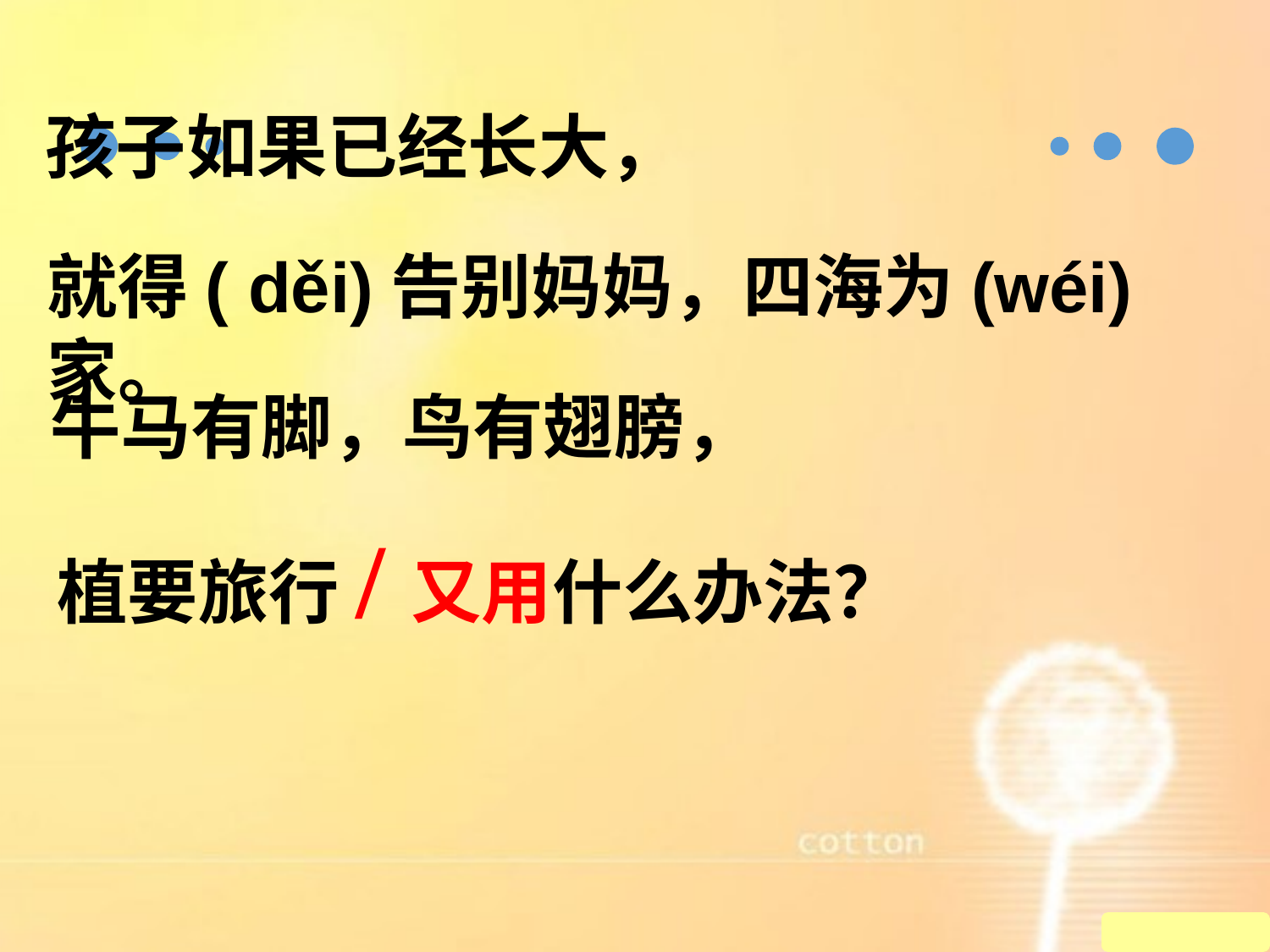

孩子如果已经长大，

就得( děi)告别妈妈，四海为(wéi)家。

 牛马有脚，鸟有翅膀，

植要旅行/又用什么办法？